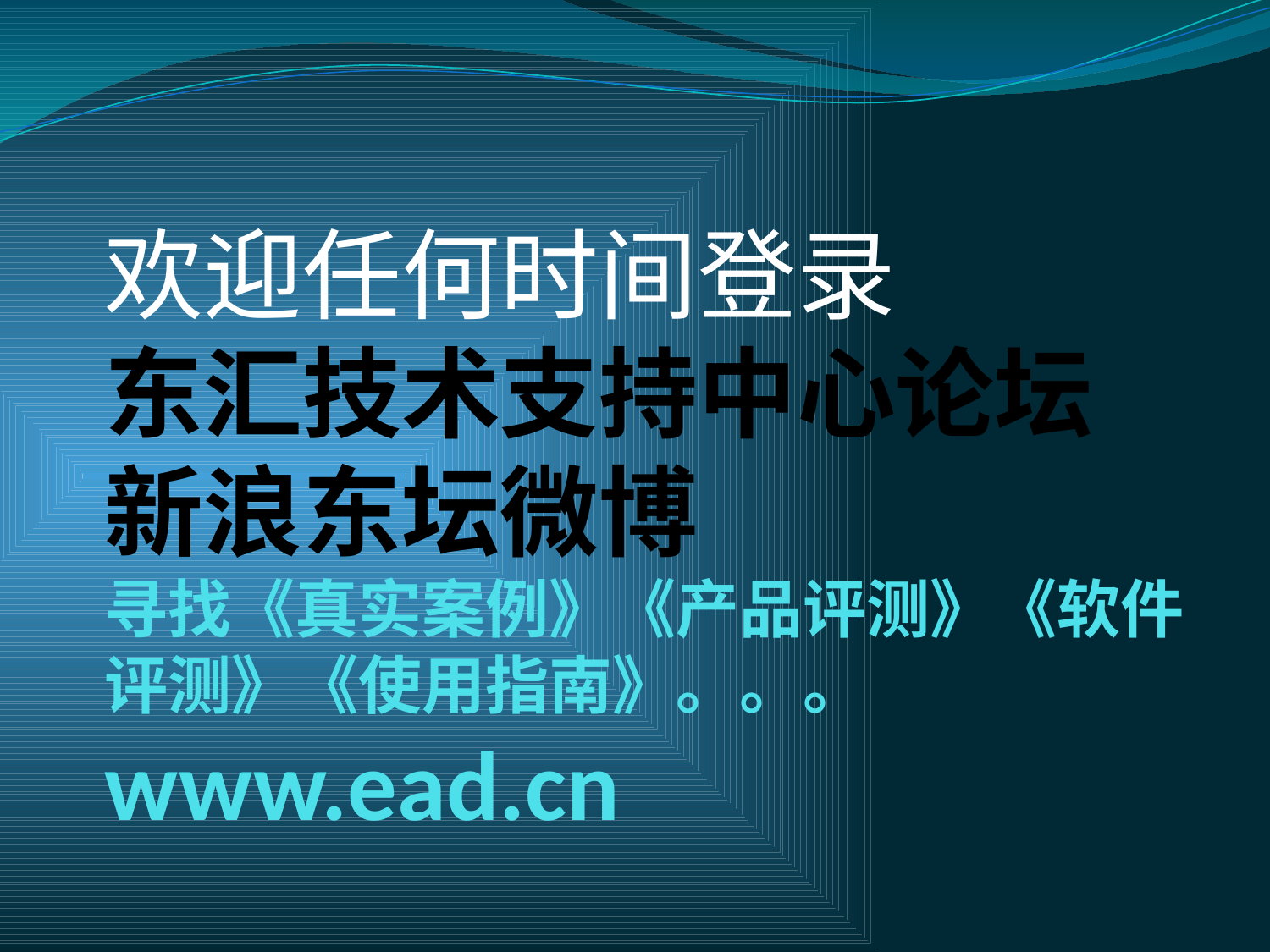

# 欢迎任何时间登录 东汇技术支持中心论坛 新浪东坛微博 寻找《真实案例》《产品评测》《软件评测》《使用指南》。。。 www.ead.cn